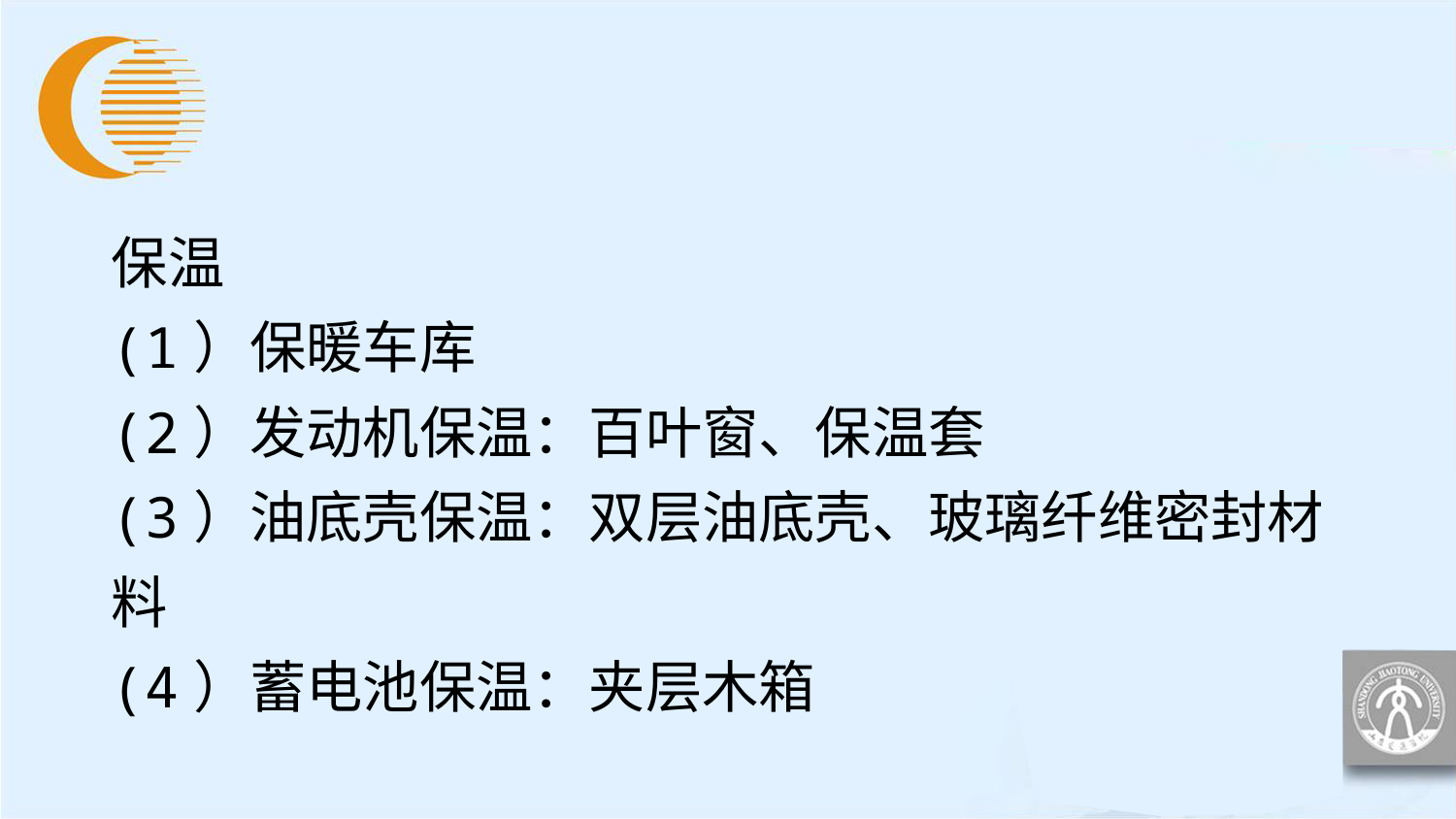

保温
(1）保暖车库
(2）发动机保温：百叶窗、保温套
(3）油底壳保温：双层油底壳、玻璃纤维密封材料
(4）蓄电池保温：夹层木箱